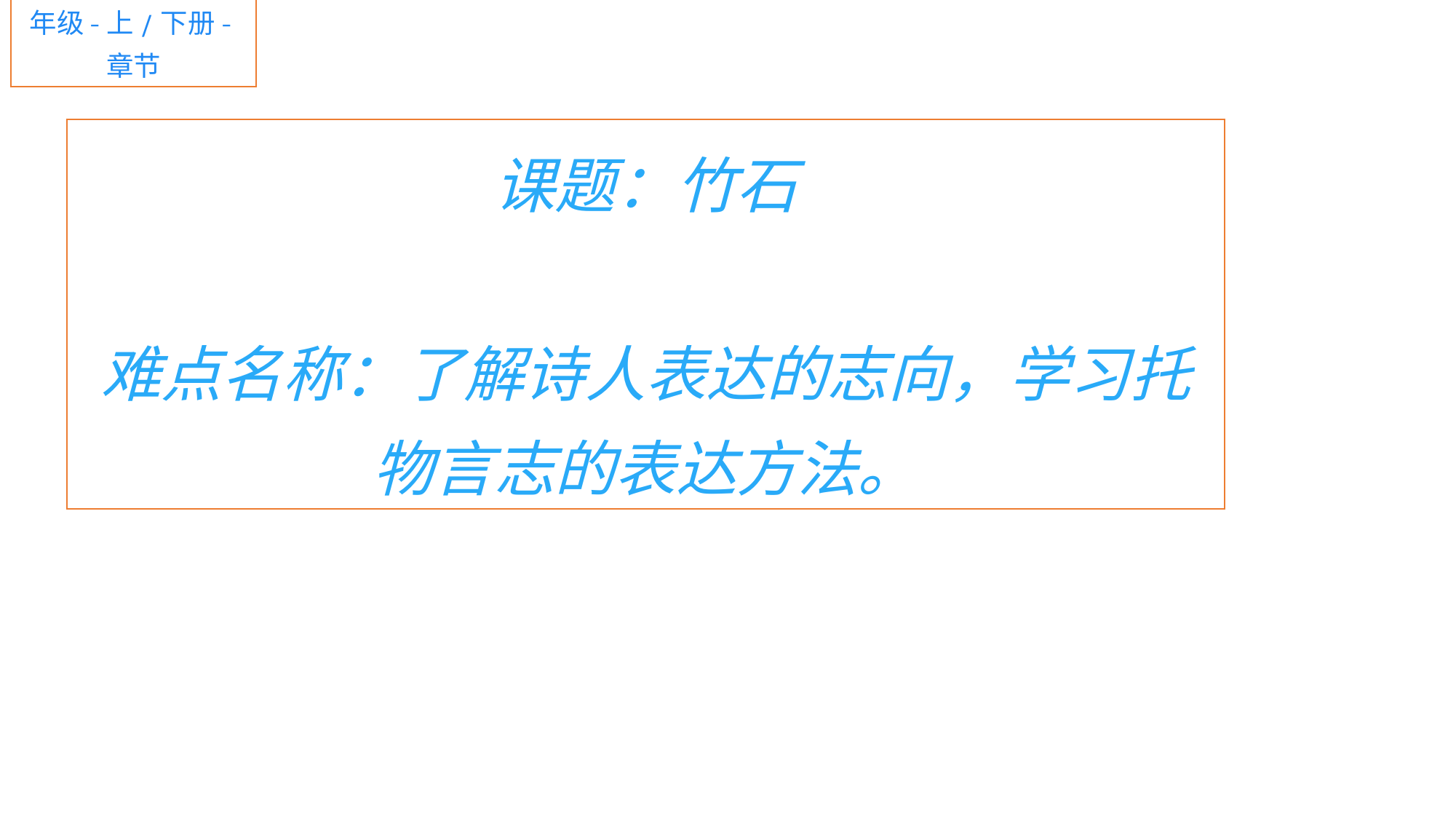

年级-上/下册-章节
课题：竹石

难点名称：了解诗人表达的志向，学习托物言志的表达方法。